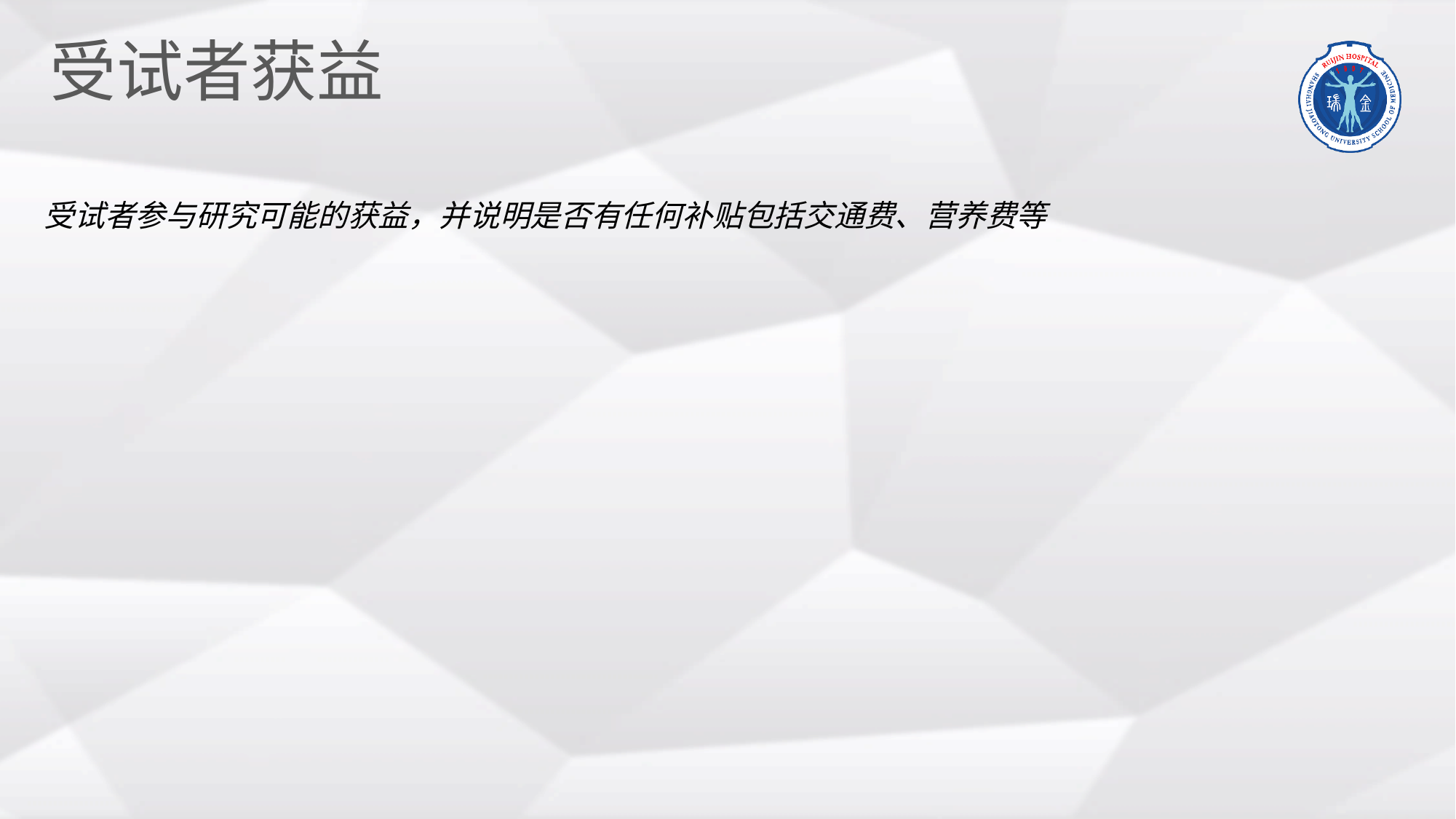

受试者获益
受试者参与研究可能的获益，并说明是否有任何补贴包括交通费、营养费等